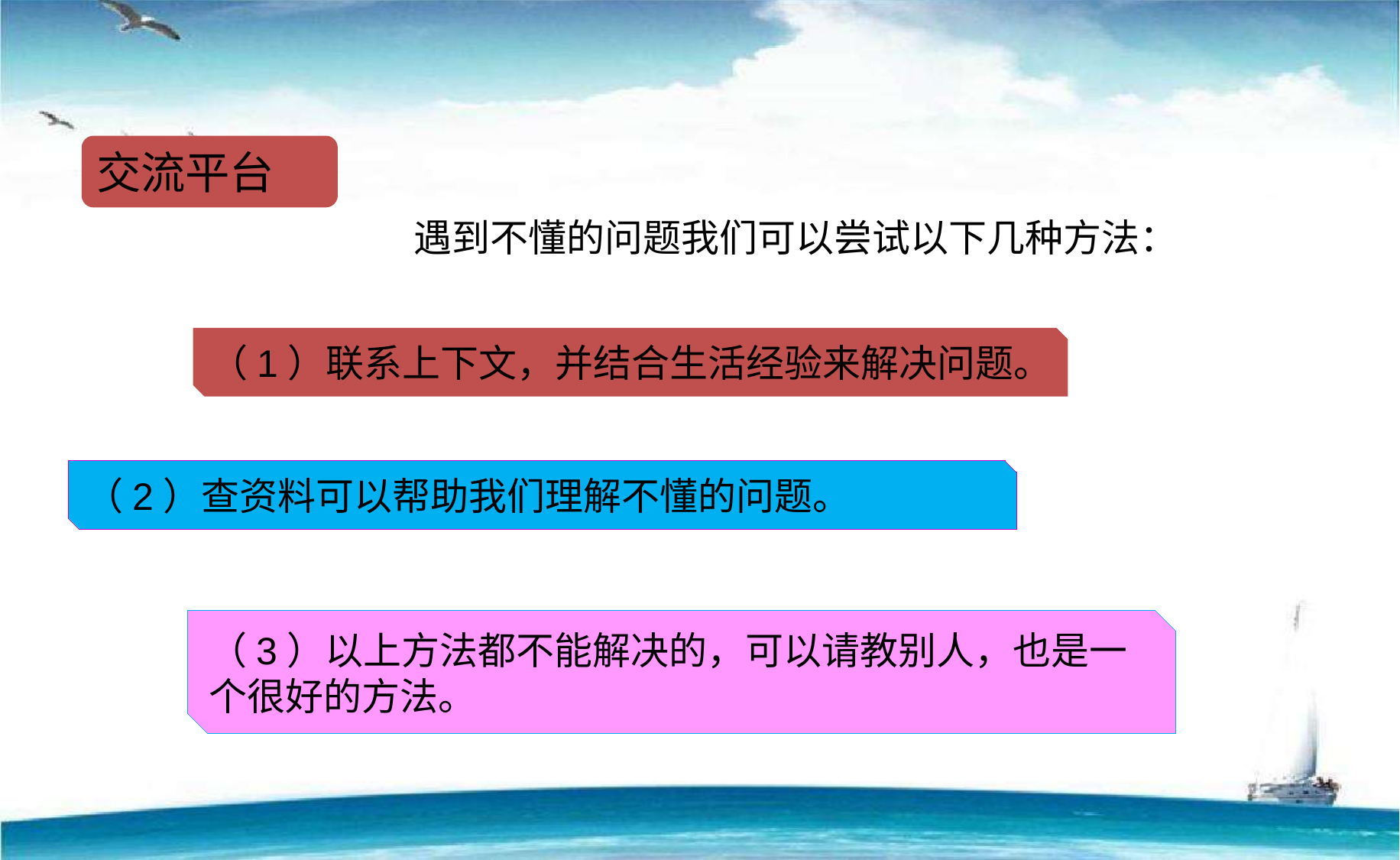

交流平台
遇到不懂的问题我们可以尝试以下几种方法：
（1）联系上下文，并结合生活经验来解决问题。
（2）查资料可以帮助我们理解不懂的问题。
（3）以上方法都不能解决的，可以请教别人，也是一个很好的方法。